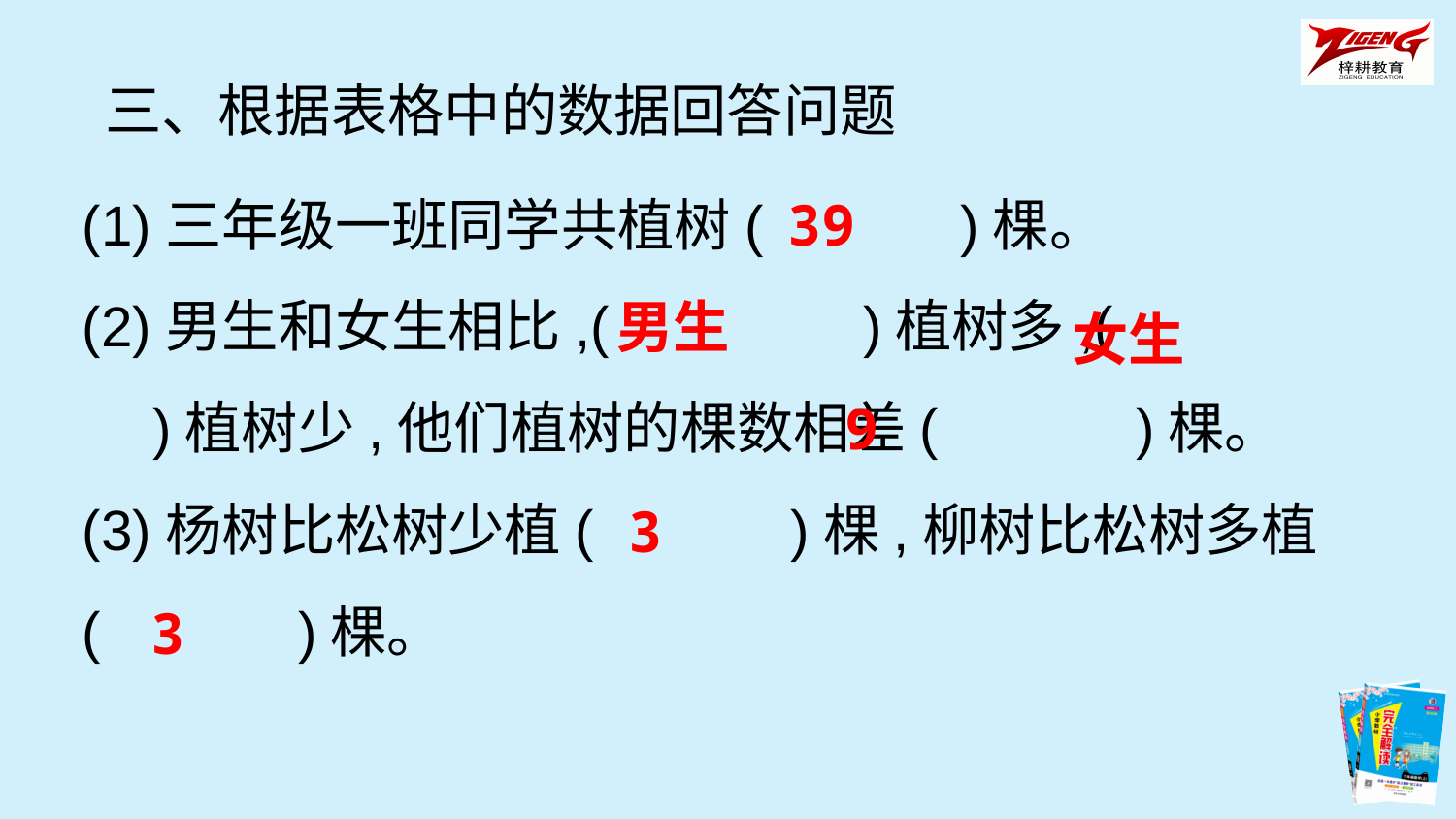

三、根据表格中的数据回答问题
(1)三年级一班同学共植树(　　　)棵。
(2)男生和女生相比,(　　　　)植树多,(　　　　)植树少,他们植树的棵数相差(　　　)棵。
(3)杨树比松树少植(　　　)棵,柳树比松树多植(　　　)棵。
39
男生
女生
9
3
3